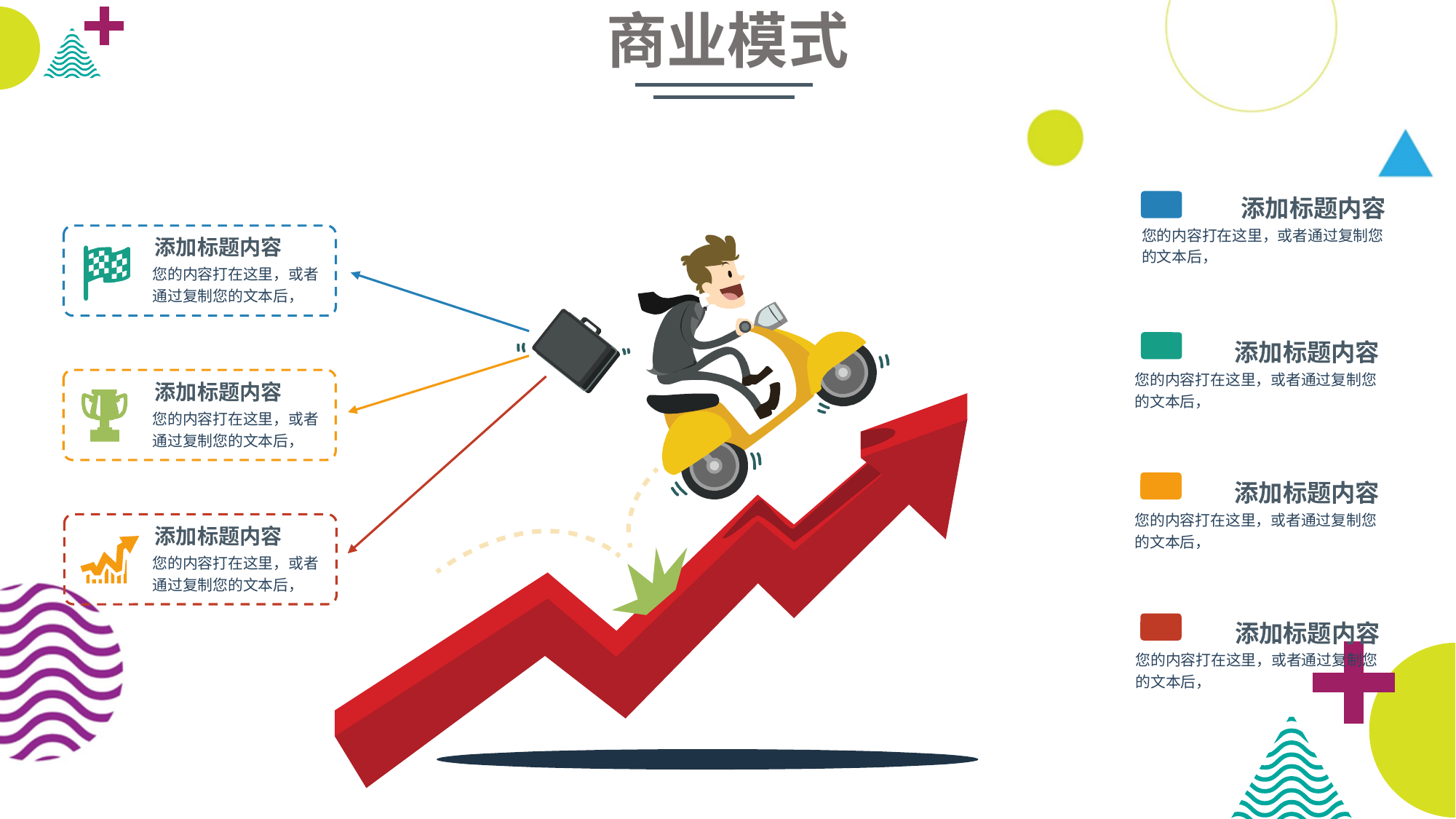

商业模式
添加标题内容
您的内容打在这里，或者通过复制您的文本后，

添加标题内容

您的内容打在这里，或者通过复制您的文本后，

添加标题内容
您的内容打在这里，或者通过复制您的文本后，

添加标题内容

您的内容打在这里，或者通过复制您的文本后，

添加标题内容
您的内容打在这里，或者通过复制您的文本后，

添加标题内容

您的内容打在这里，或者通过复制您的文本后，

添加标题内容
您的内容打在这里，或者通过复制您的文本后，